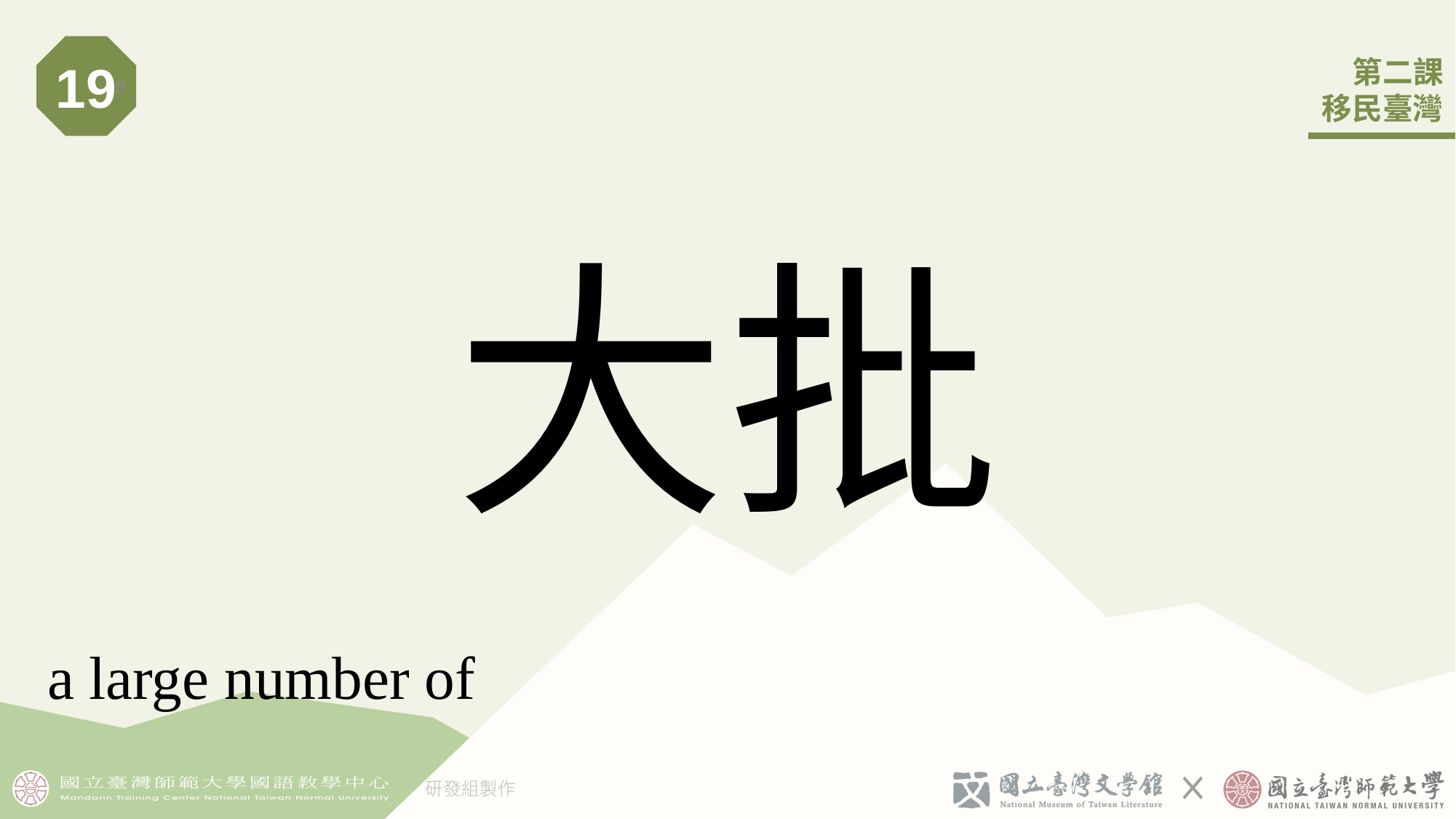

19
20
# 大批
a large number of